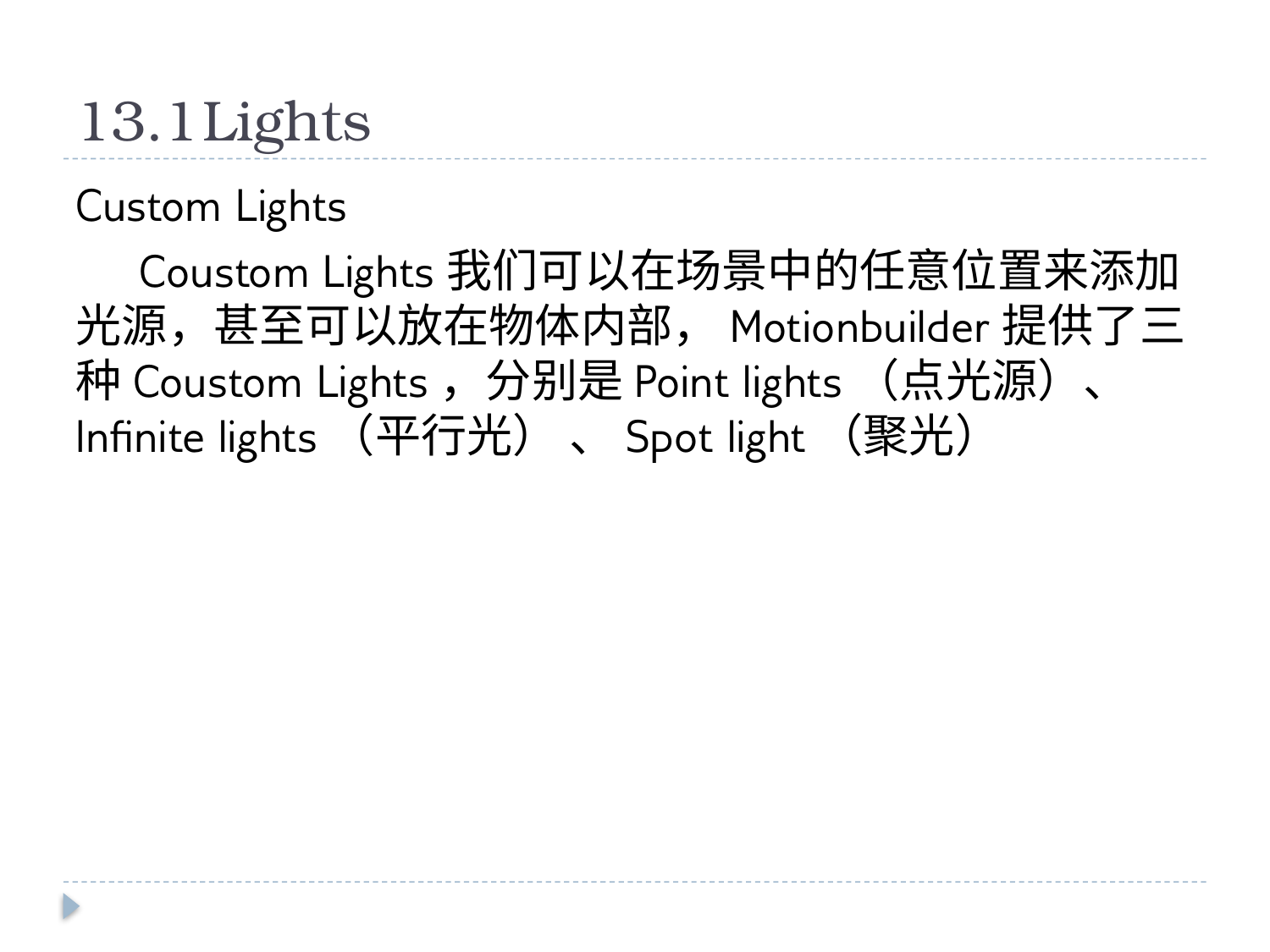

# 13.1	Lights
Custom Lights
Coustom Lights我们可以在场景中的任意位置来添加光源，甚至可以放在物体内部，Motionbuilder提供了三种Coustom Lights，分别是Point lights（点光源）、 Infinite lights（平行光） 、Spot light（聚光）